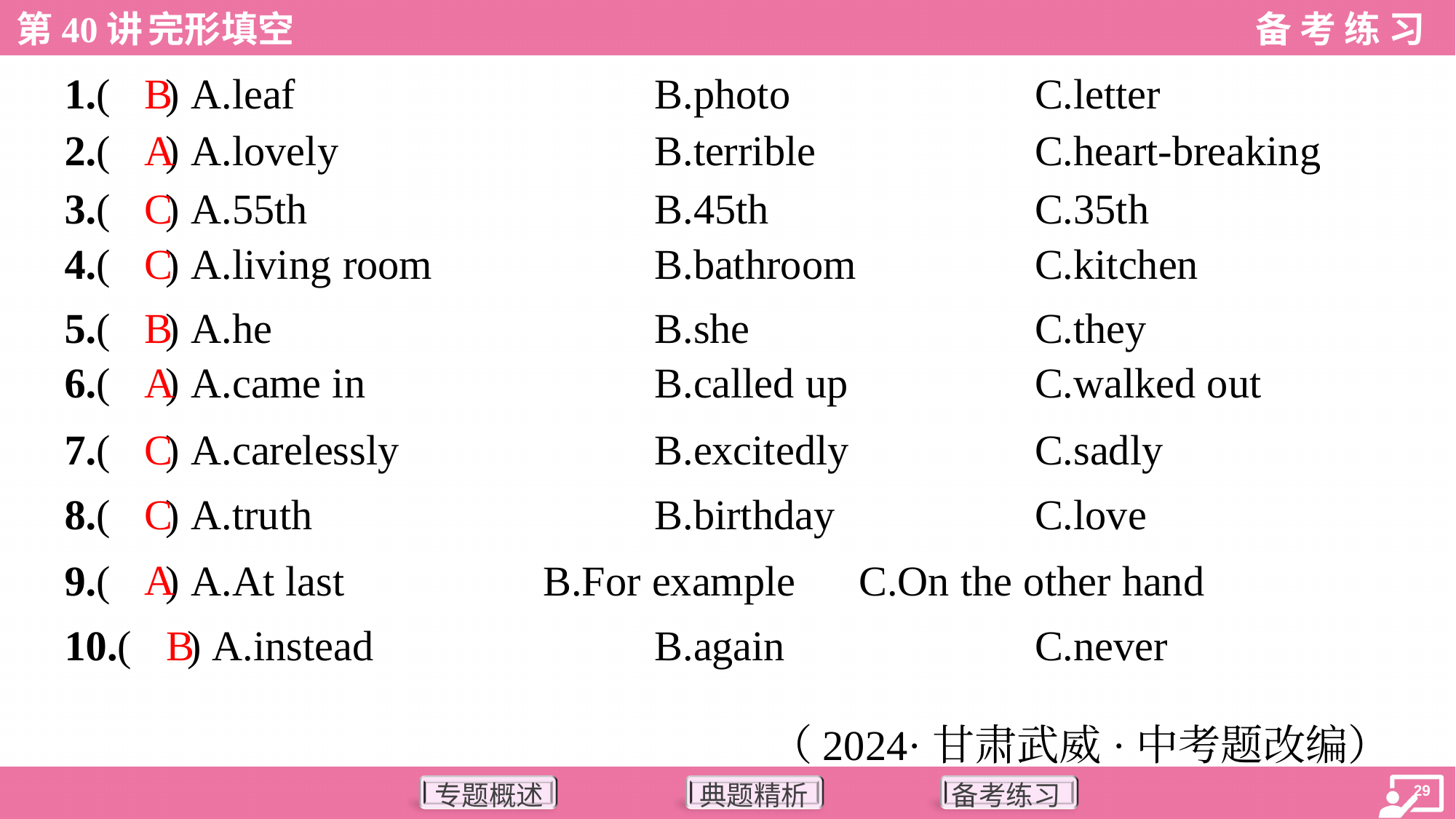

B
1.(     ) A.leaf	B.photo	C.letter
A
2.(     ) A.lovely	B.terrible	C.heart-breaking
C
3.(     ) A.55th	B.45th	C.35th
C
4.(     ) A.living room	B.bathroom	C.kitchen
B
5.(     ) A.he	B.she	C.they
A
6.(     ) A.came in	B.called up	C.walked out
C
7.(     ) A.carelessly	B.excitedly	C.sadly
C
8.(     ) A.truth	B.birthday	C.love
9.(     ) A.At last		    B.For example      C.On the other hand
A
B
10.(     ) A.instead	B.again	C.never
（2024·甘肃武威·中考题改编）